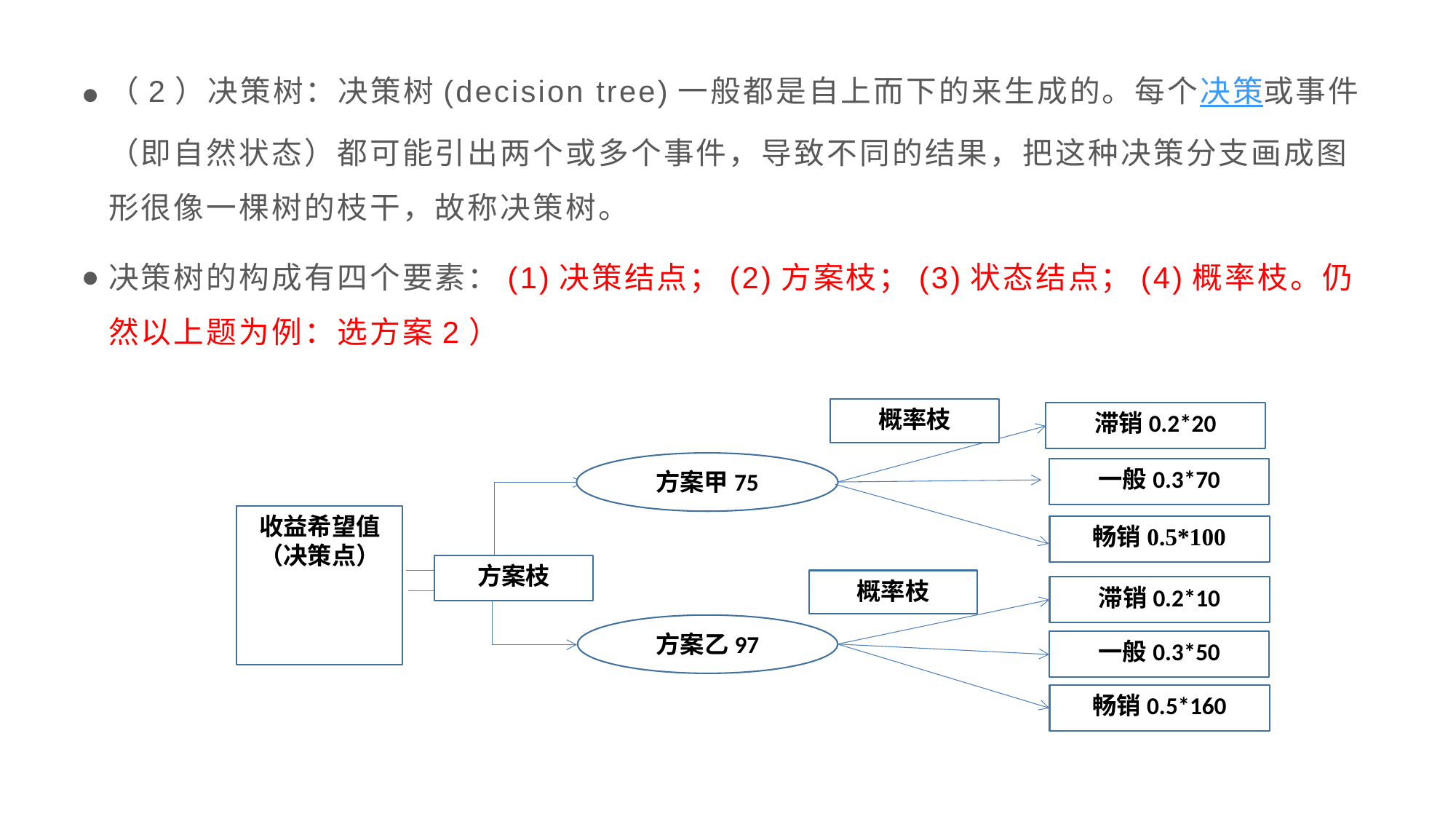

（2）决策树：决策树(decision tree)一般都是自上而下的来生成的。每个决策或事件（即自然状态）都可能引出两个或多个事件，导致不同的结果，把这种决策分支画成图形很像一棵树的枝干，故称决策树。
决策树的构成有四个要素：(1)决策结点；(2)方案枝；(3)状态结点；(4)概率枝。仍然以上题为例：选方案2）

概率枝
滞销0.2*20
方案甲75
一般0.3*70
收益希望值（决策点）
畅销0.5*100
方案枝
滞销0.2*10
方案乙97
一般0.3*50
畅销0.5*160
概率枝
23